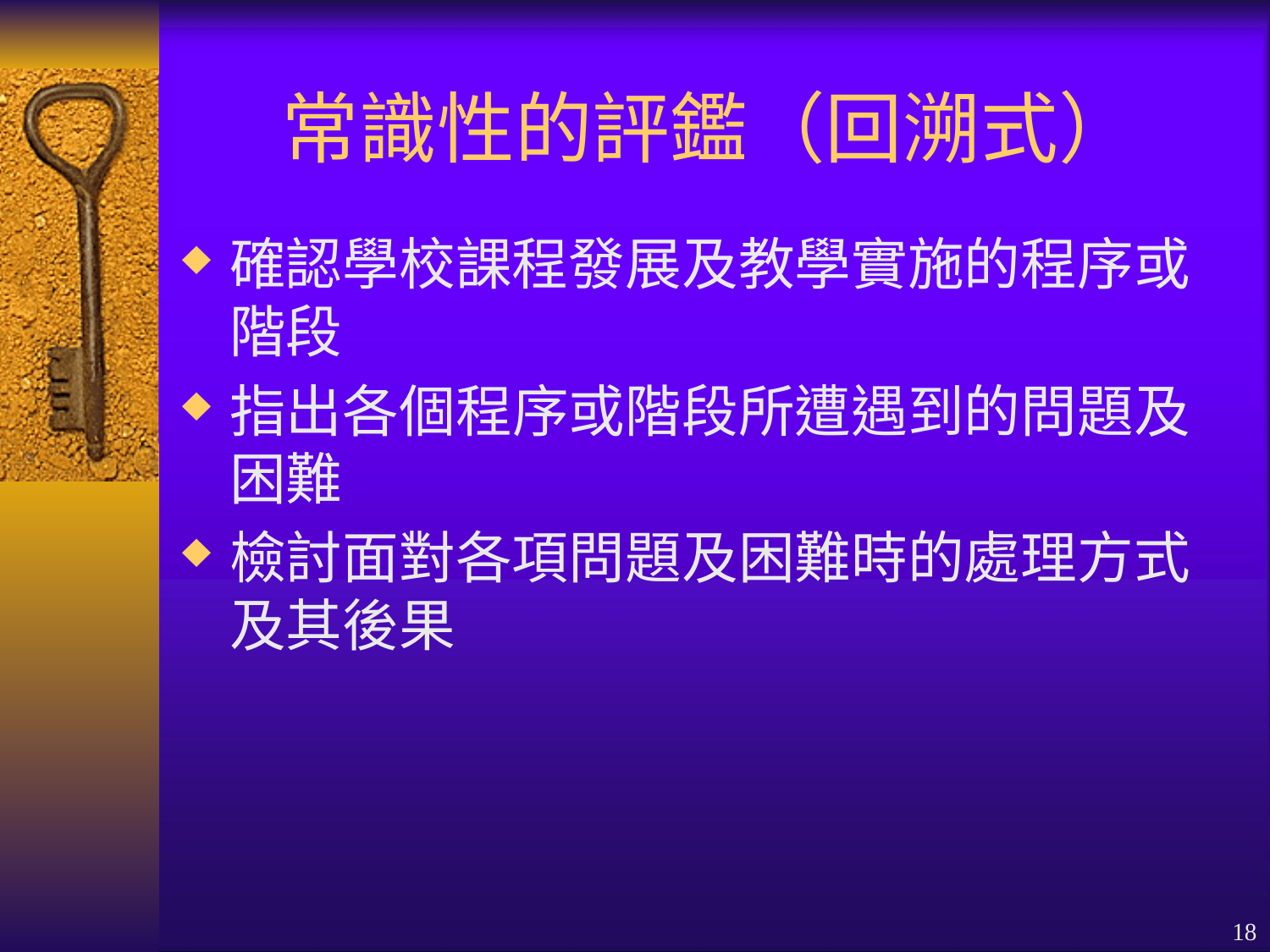

# 常識性的評鑑（回溯式）
確認學校課程發展及教學實施的程序或階段
指出各個程序或階段所遭遇到的問題及困難
檢討面對各項問題及困難時的處理方式及其後果
18